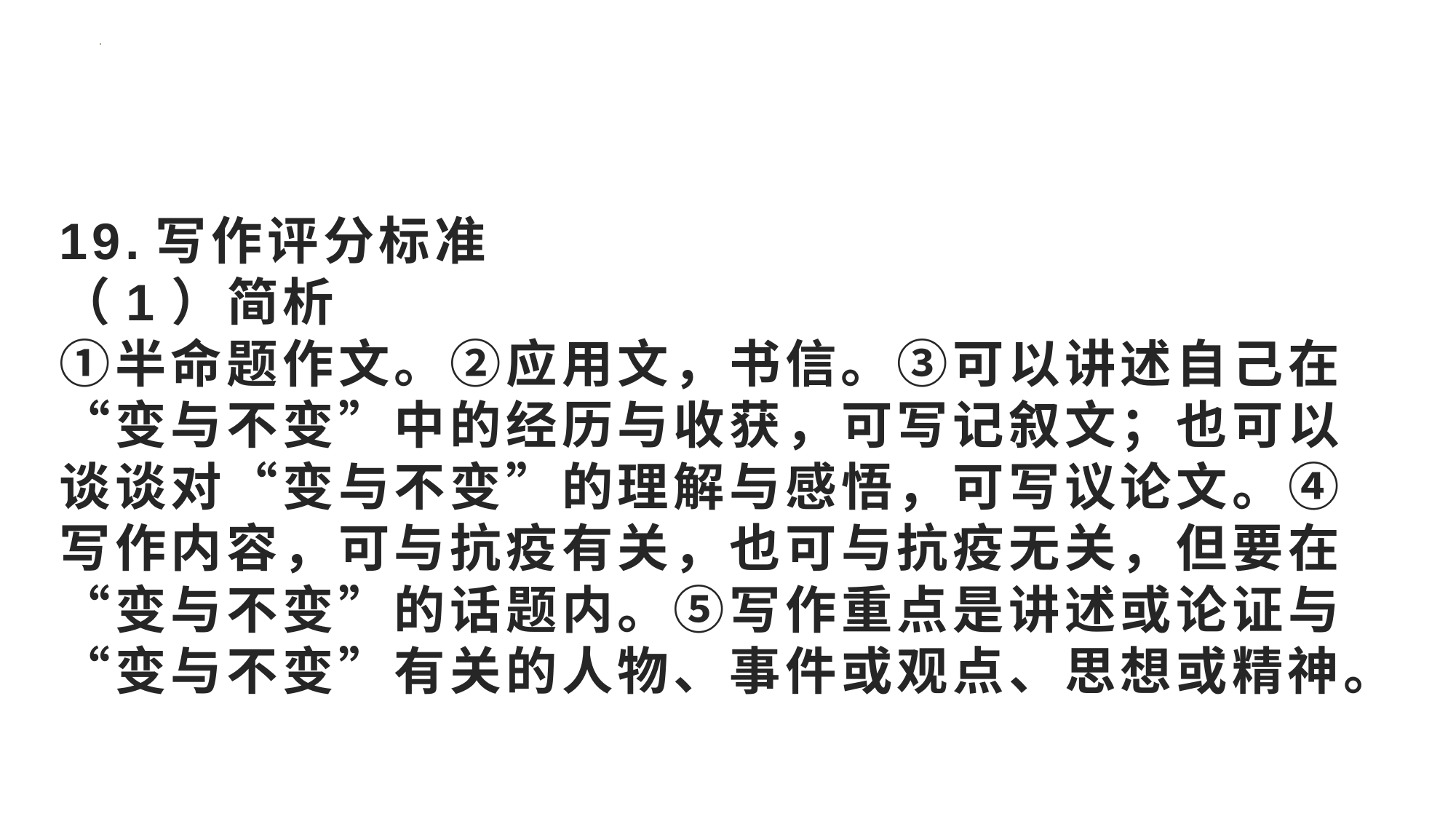

# 19.写作评分标准 （1）简析 ①半命题作文。②应用文，书信。③可以讲述自己在“变与不变”中的经历与收获，可写记叙文；也可以谈谈对“变与不变”的理解与感悟，可写议论文。④写作内容，可与抗疫有关，也可与抗疫无关，但要在“变与不变”的话题内。⑤写作重点是讲述或论证与“变与不变”有关的人物、事件或观点、思想或精神。